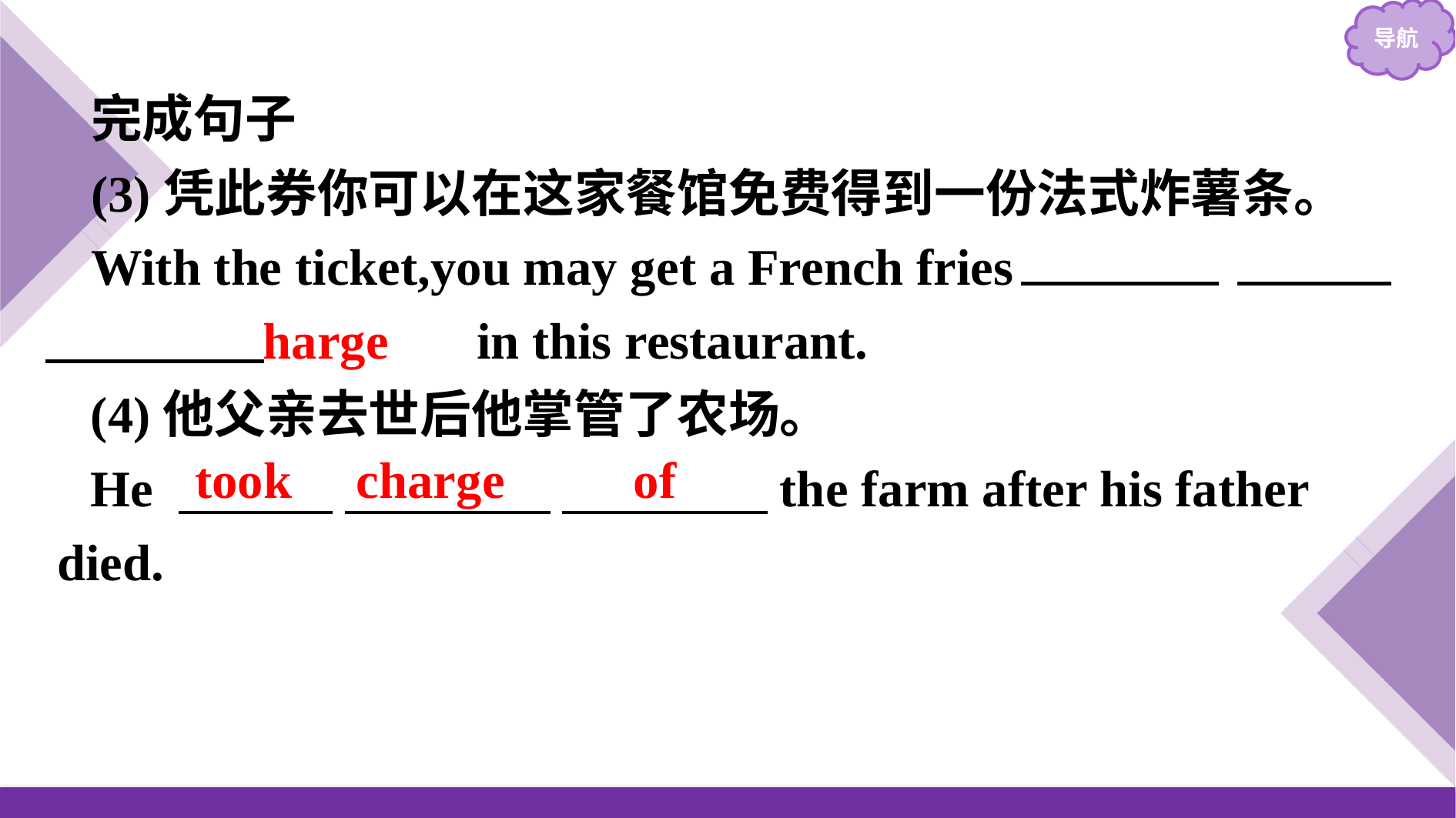

完成句子
(3)凭此券你可以在这家餐馆免费得到一份法式炸薯条。
With the ticket,you may get a French fries 　free　 　of　 　charge　 in this restaurant.
(4)他父亲去世后他掌管了农场。
He 　　　 　　　　 　　　　the farm after his father died.

took     charge          of